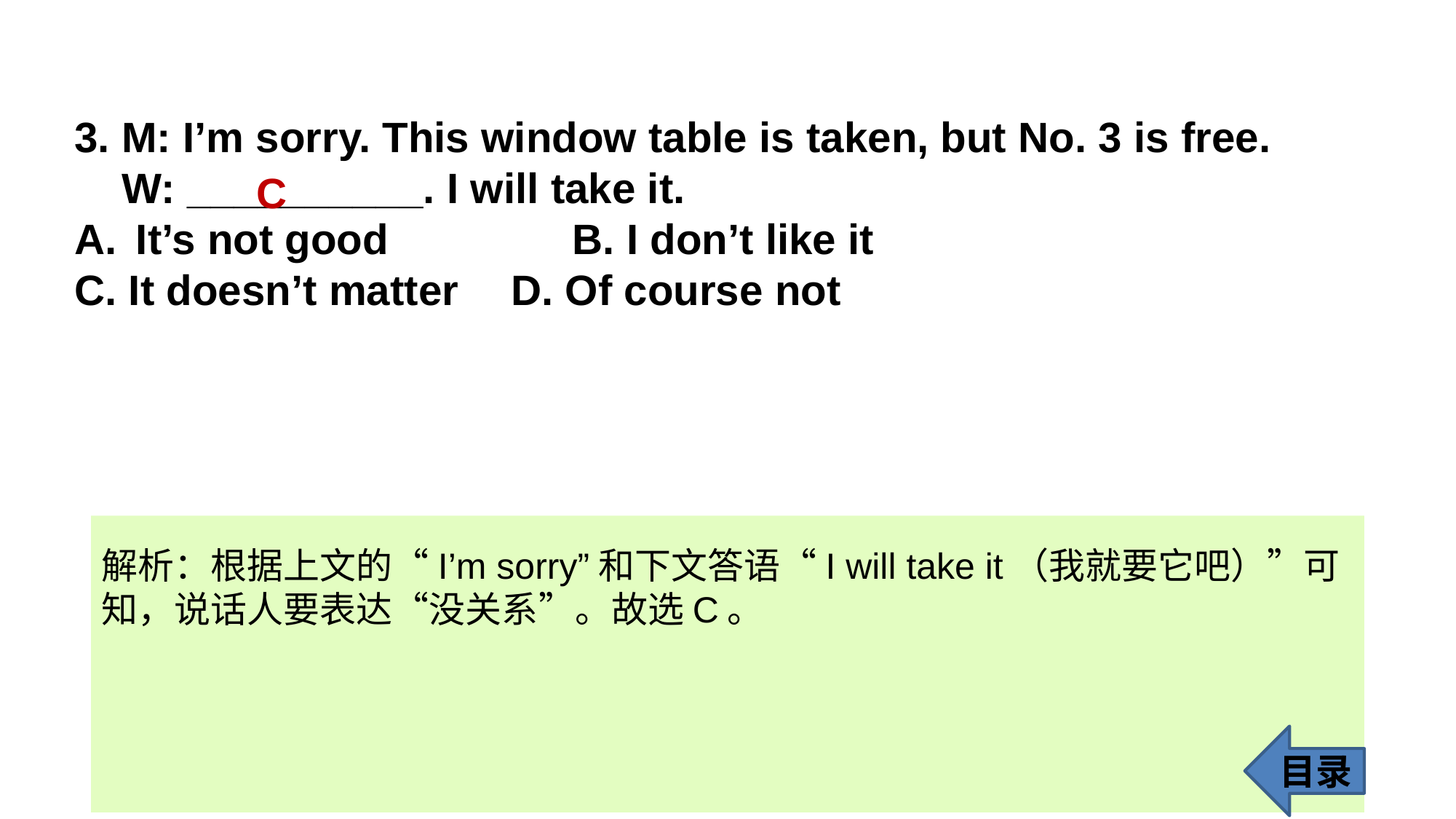

3. M: I’m sorry. This window table is taken, but No. 3 is free.
    W: __________. I will take it.
It’s not good 		B. I don’t like it
C. It doesn’t matter 	D. Of course not
C

解析：根据上文的“I’m sorry”和下文答语“I will take it（我就要它吧）”可知，说话人要表达“没关系”。故选C。
目录
7